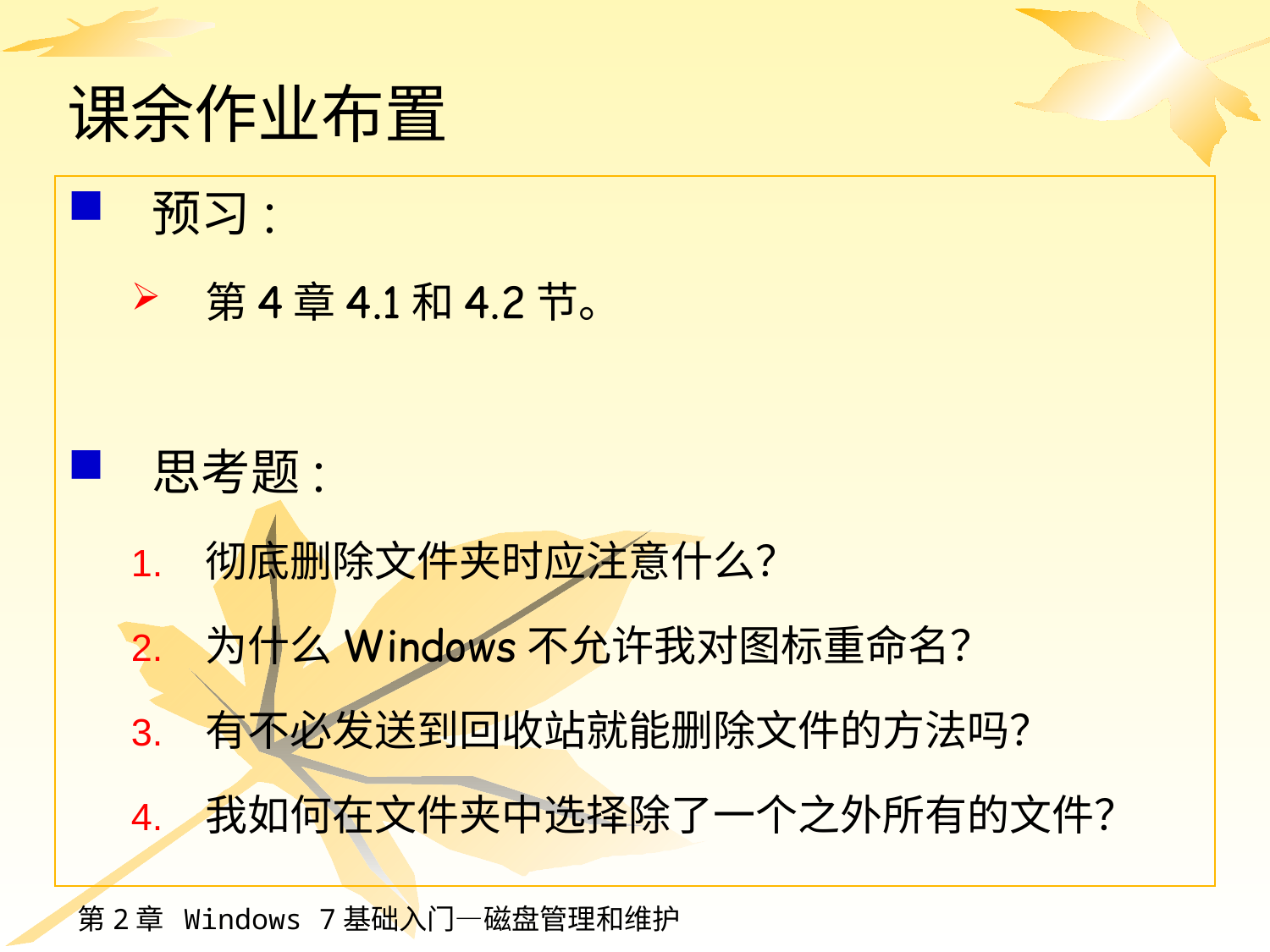

# 课余作业布置
预习:
第4章4.1和4.2节。

思考题:
彻底删除文件夹时应注意什么？
为什么Windows不允许我对图标重命名？
有不必发送到回收站就能删除文件的方法吗？
我如何在文件夹中选择除了一个之外所有的文件？